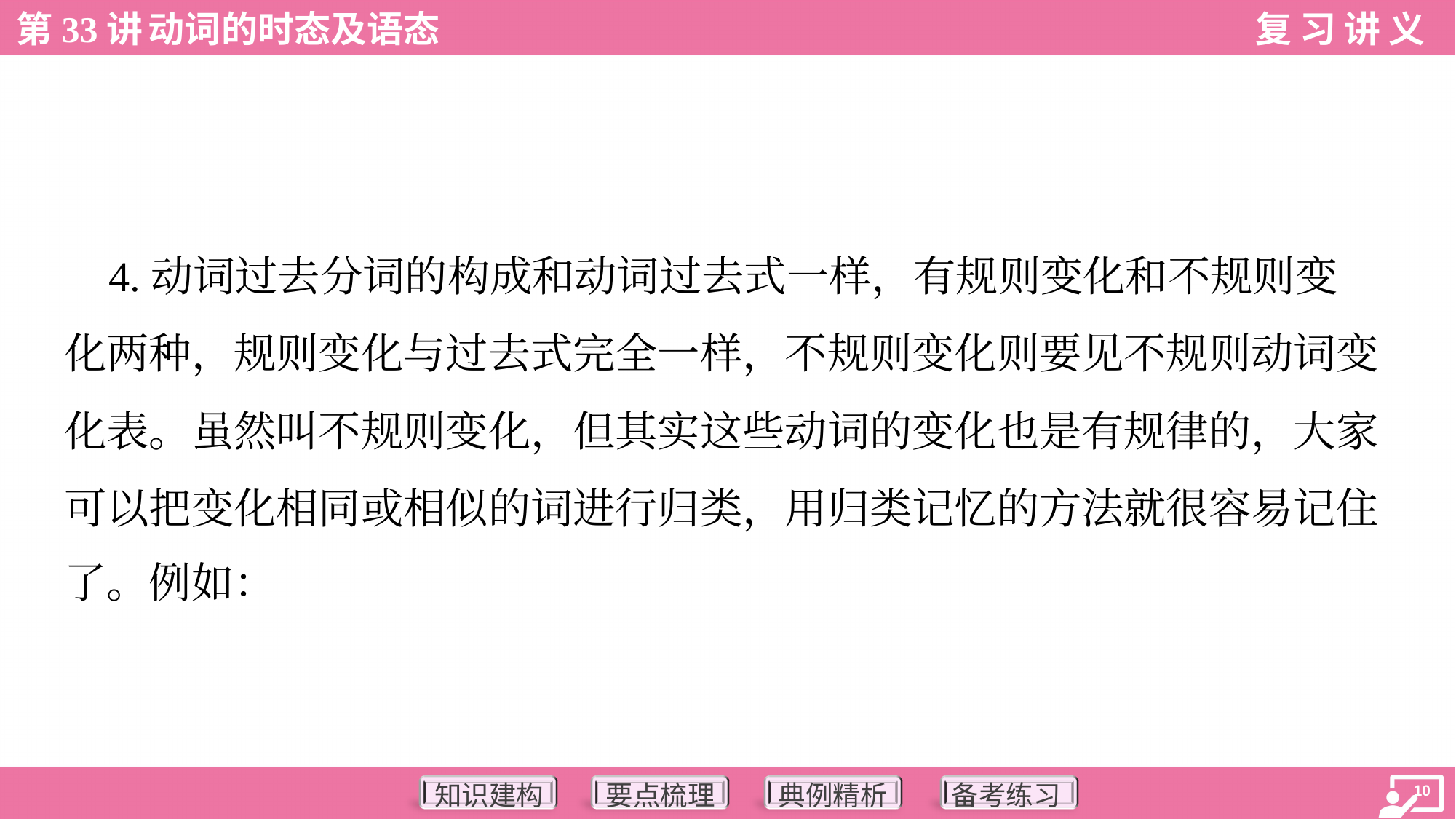

4.动词过去分词的构成和动词过去式一样，有规则变化和不规则变
化两种，规则变化与过去式完全一样，不规则变化则要见不规则动词变
化表。虽然叫不规则变化，但其实这些动词的变化也是有规律的，大家
可以把变化相同或相似的词进行归类，用归类记忆的方法就很容易记住
了。例如：